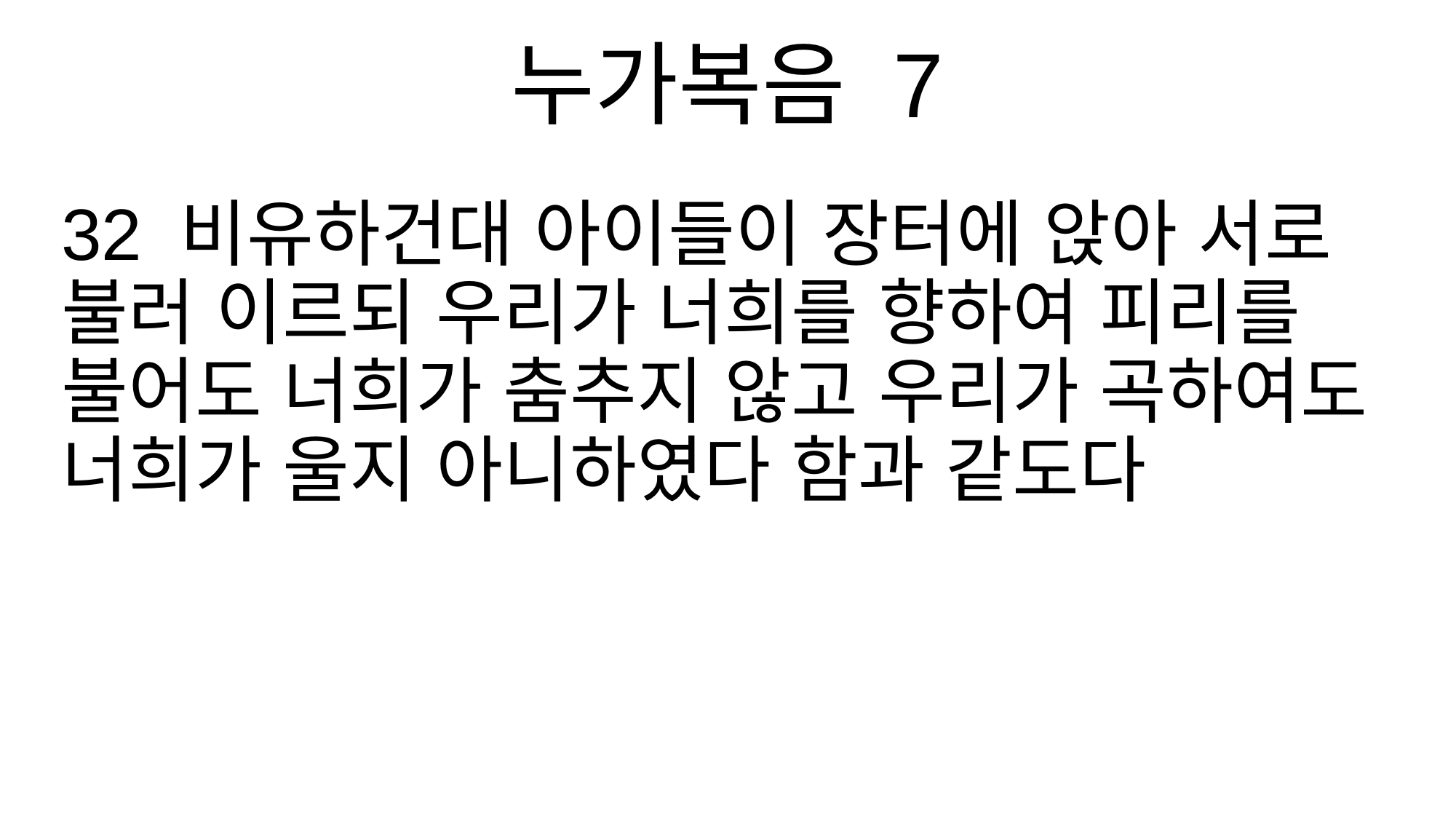

누가복음 7
32 비유하건대 아이들이 장터에 앉아 서로 불러 이르되 우리가 너희를 향하여 피리를 불어도 너희가 춤추지 않고 우리가 곡하여도 너희가 울지 아니하였다 함과 같도다